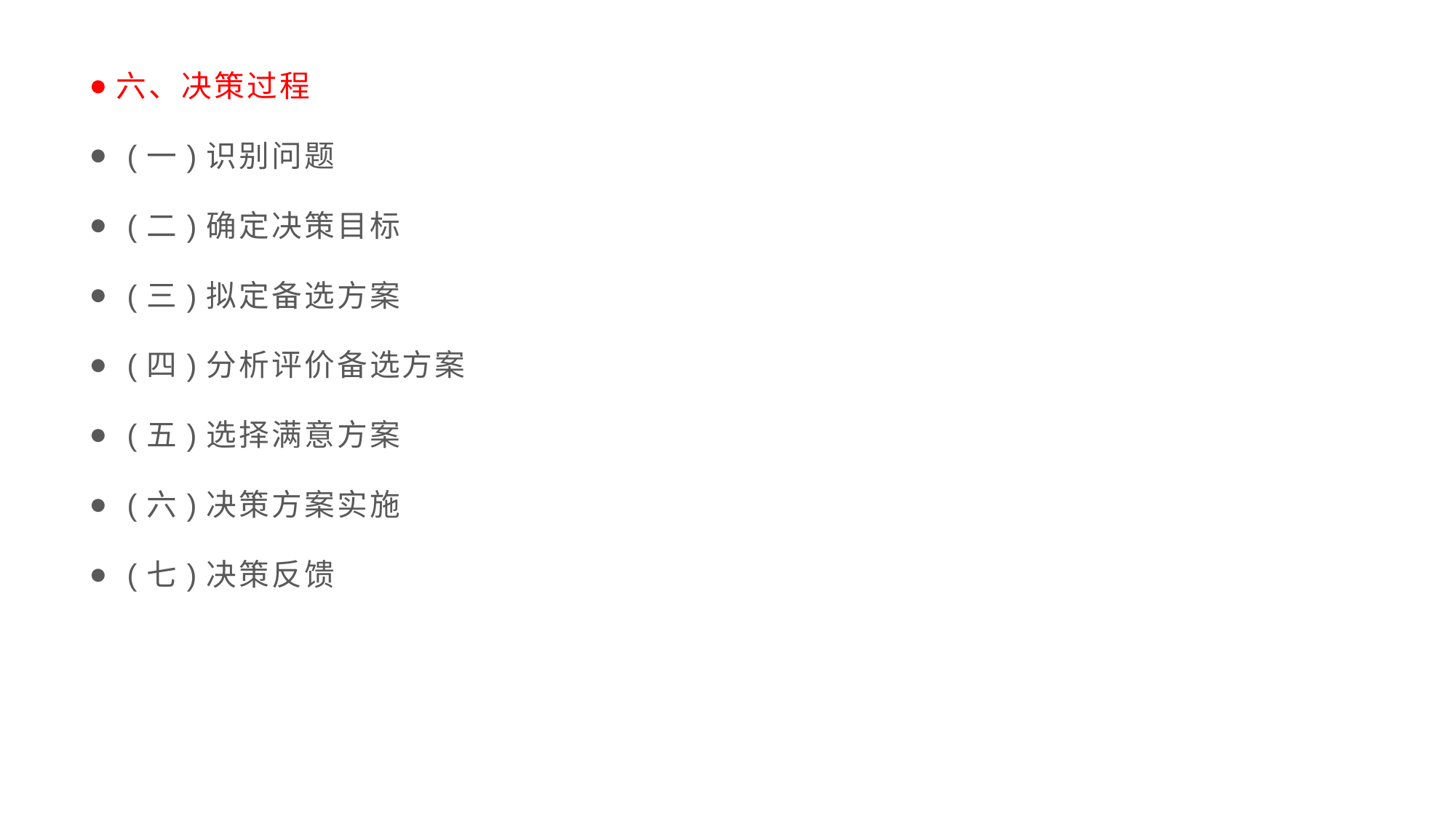

六、决策过程
 (一)识别问题
 (二)确定决策目标
 (三)拟定备选方案
 (四)分析评价备选方案
 (五)选择满意方案
 (六)决策方案实施
 (七)决策反馈

30